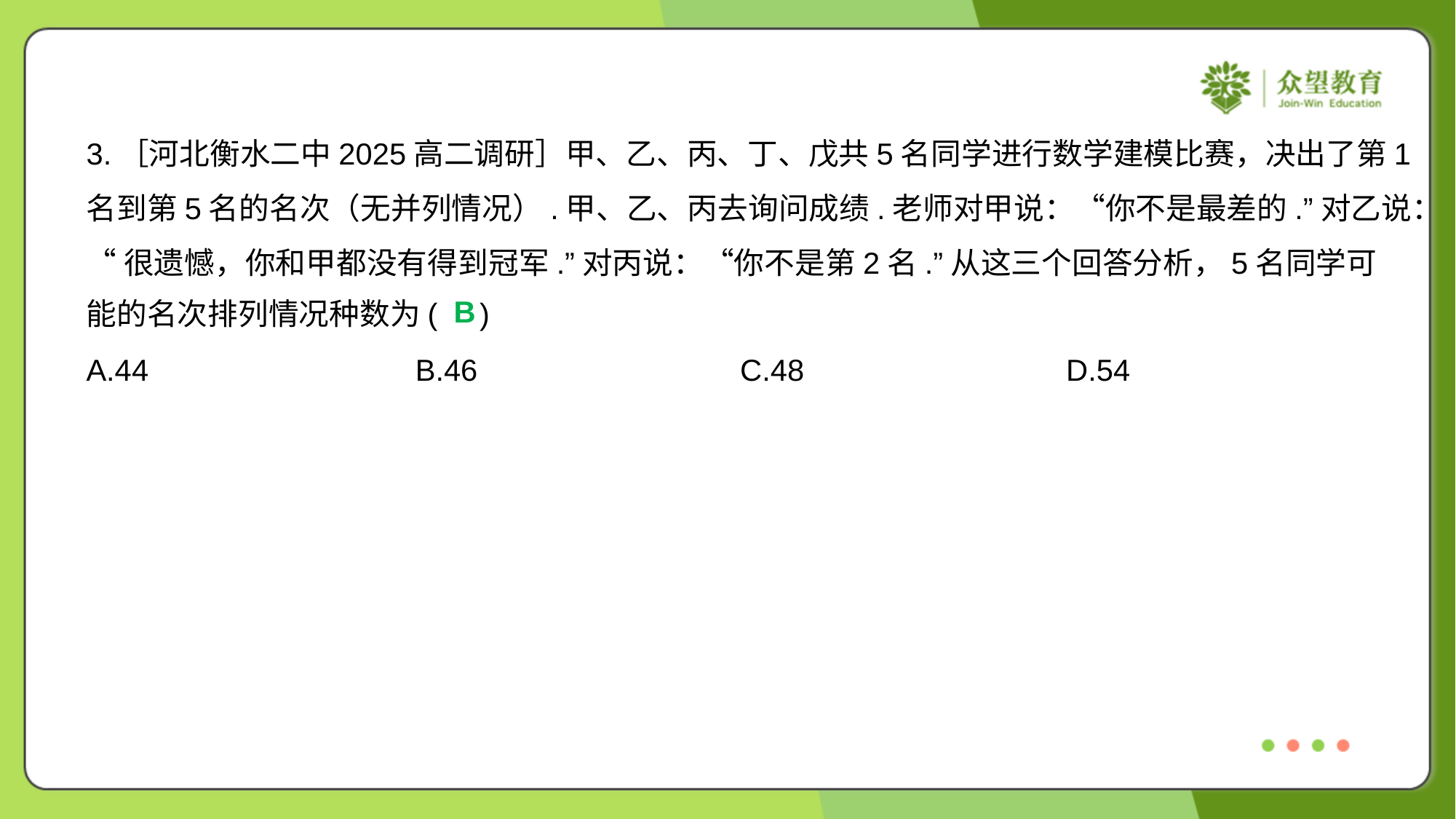

3.［河北衡水二中2025高二调研］甲、乙、丙、丁、戊共5名同学进行数学建模比赛，决出了第1
名到第5名的名次（无并列情况）.甲、乙、丙去询问成绩.老师对甲说：“你不是最差的.”对乙说：
“很遗憾，你和甲都没有得到冠军.”对丙说：“你不是第2名.”从这三个回答分析，5名同学可
能的名次排列情况种数为(     )
B
A.44	B.46	C.48	D.54